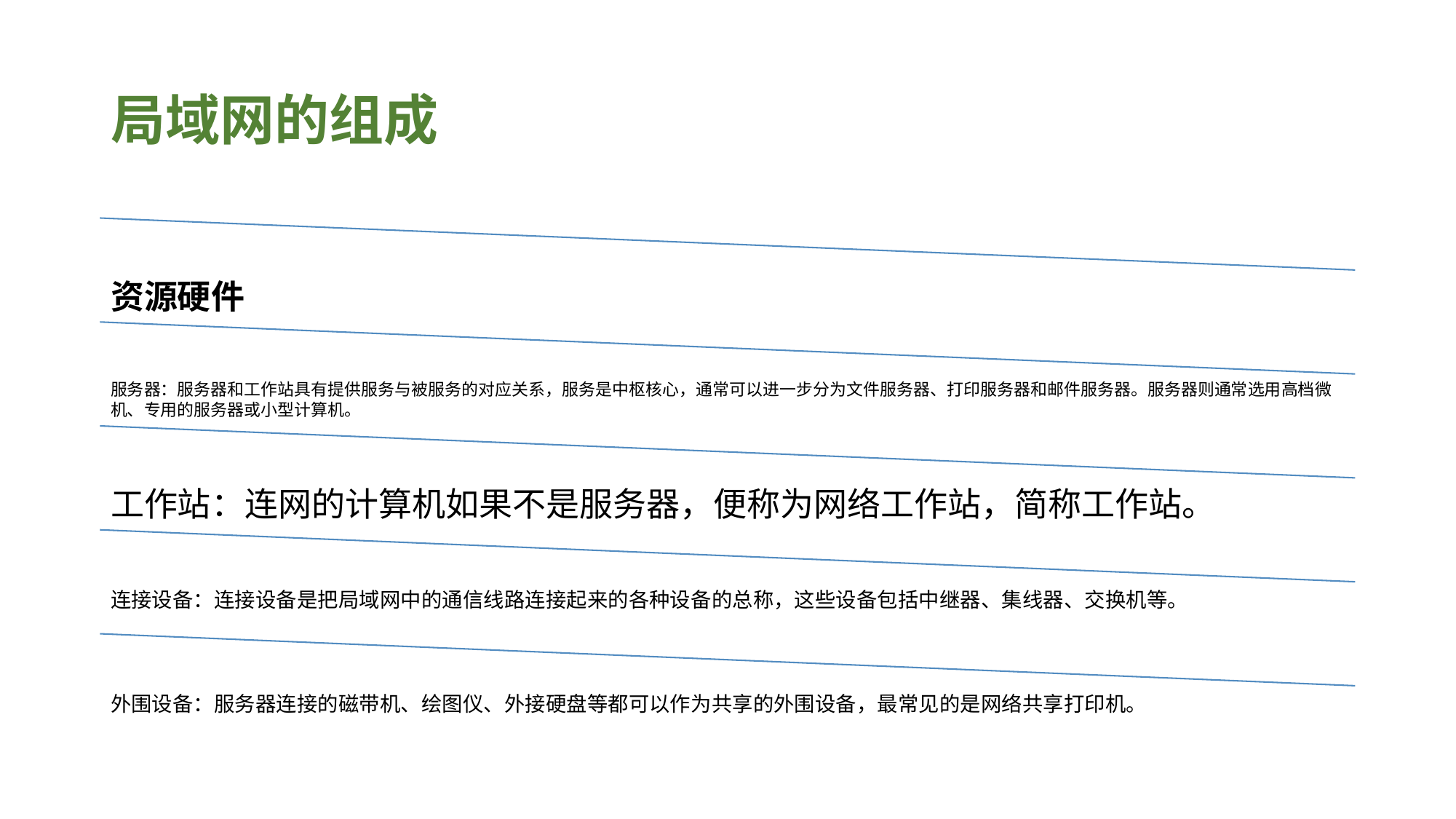

# 局域网的组成
资源硬件
服务器：服务器和工作站具有提供服务与被服务的对应关系，服务是中枢核心，通常可以进一步分为文件服务器、打印服务器和邮件服务器。服务器则通常选用高档微机、专用的服务器或小型计算机。
工作站：连网的计算机如果不是服务器，便称为网络工作站，简称工作站。
连接设备：连接设备是把局域网中的通信线路连接起来的各种设备的总称，这些设备包括中继器、集线器、交换机等。
外围设备：服务器连接的磁带机、绘图仪、外接硬盘等都可以作为共享的外围设备，最常见的是网络共享打印机。